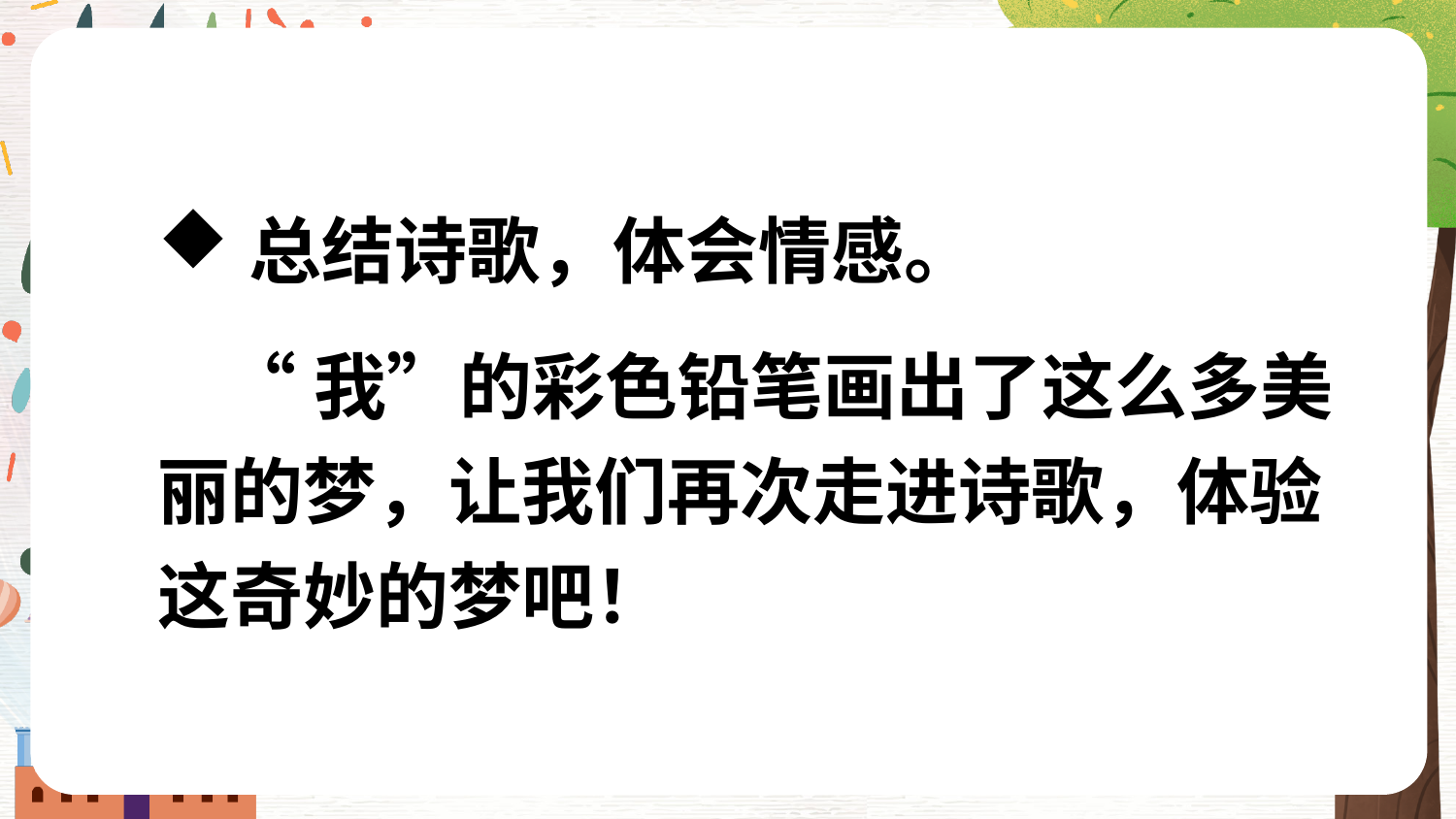

总结诗歌，体会情感。

    “我”的彩色铅笔画出了这么多美丽的梦，让我们再次走进诗歌，体验这奇妙的梦吧！